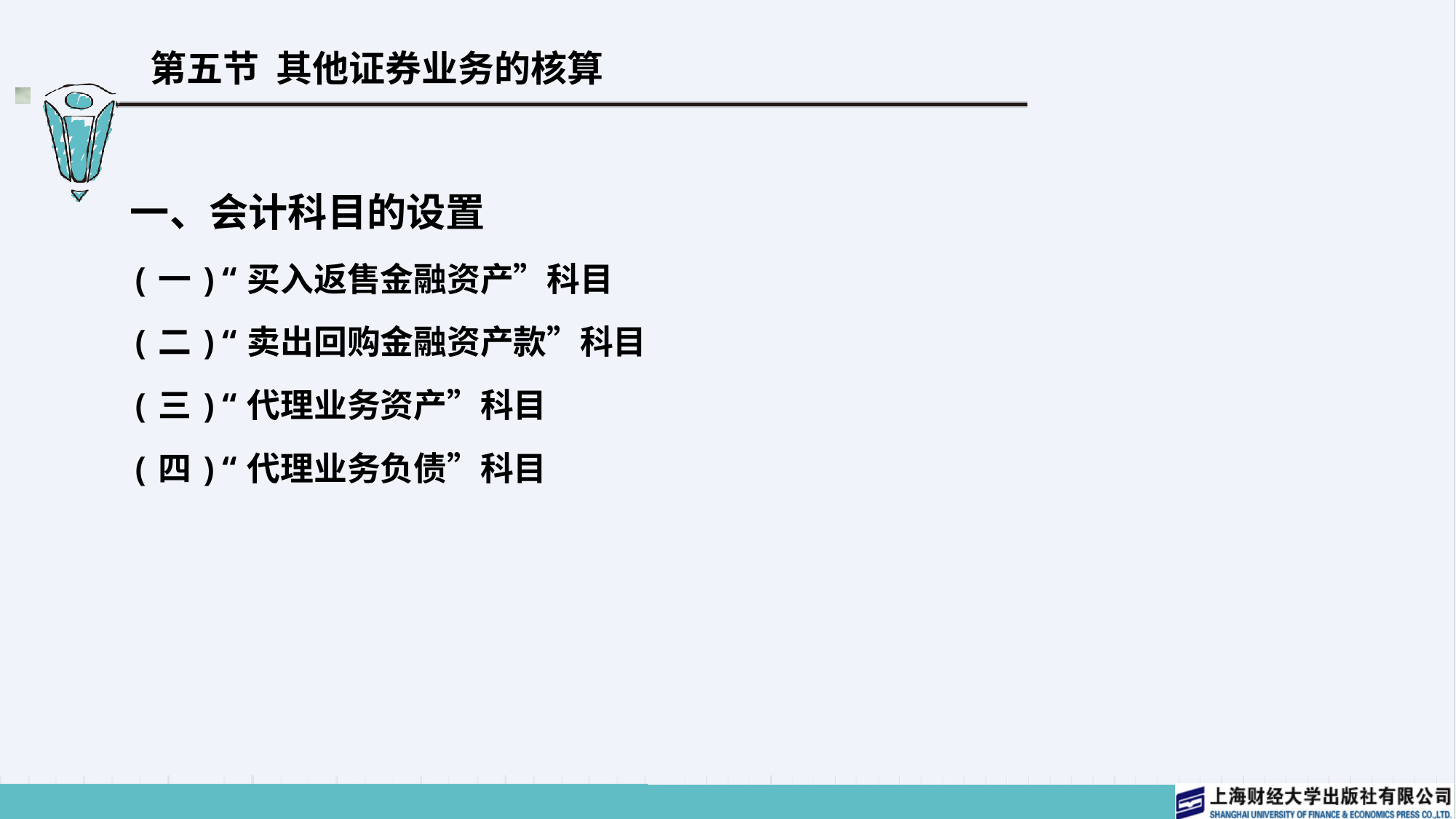

# 第五节  其他证券业务的核算
一、会计科目的设置
(一)“买入返售金融资产”科目
(二)“卖出回购金融资产款”科目
(三)“代理业务资产”科目
(四)“代理业务负债”科目